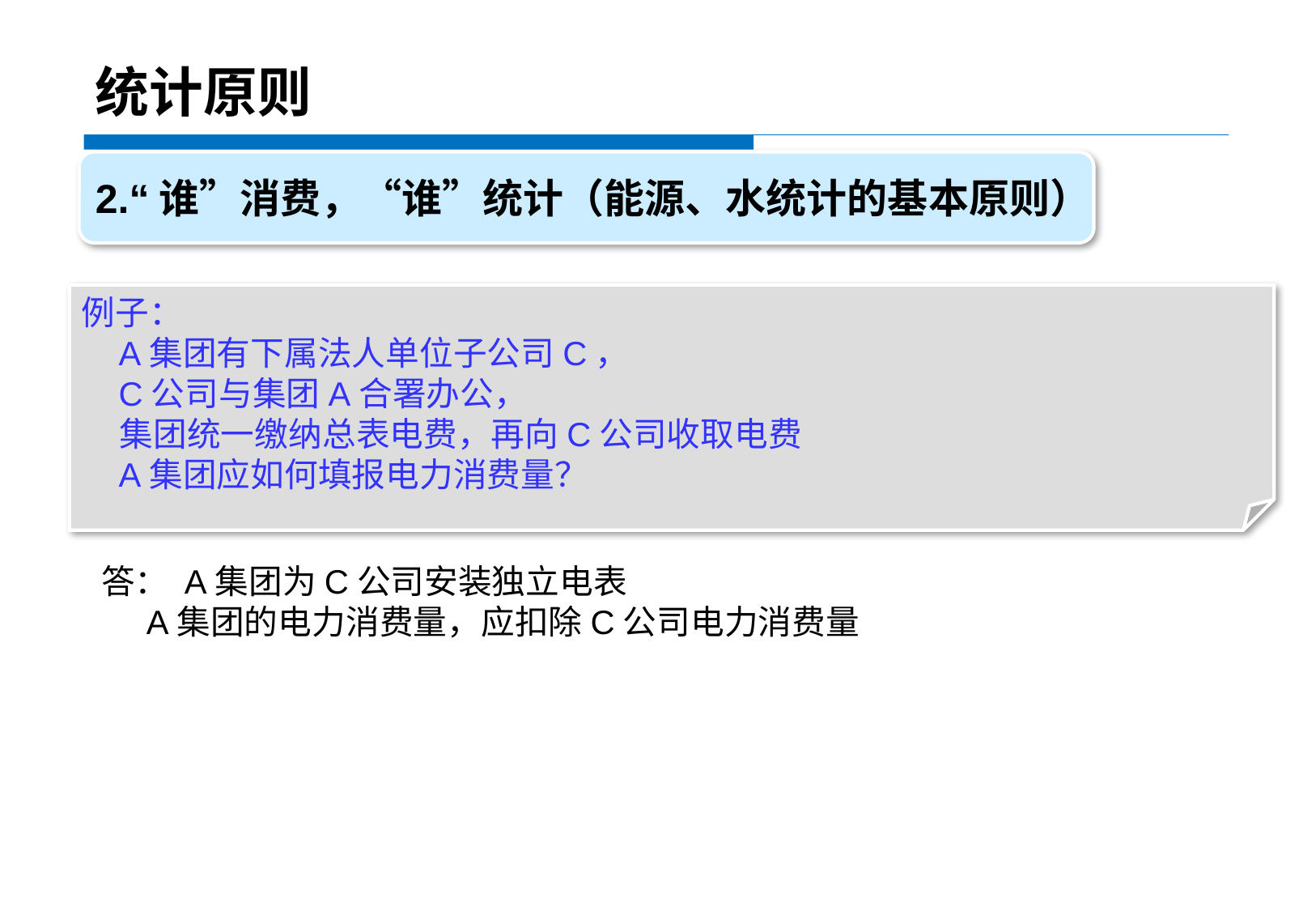

统计原则
2.“谁”消费，“谁”统计（能源、水统计的基本原则）
例子：
    A集团有下属法人单位子公司C，
    C公司与集团A合署办公，
    集团统一缴纳总表电费，再向C公司收取电费
    A集团应如何填报电力消费量？
    答： A集团为C公司安装独立电表
         A集团的电力消费量，应扣除C公司电力消费量